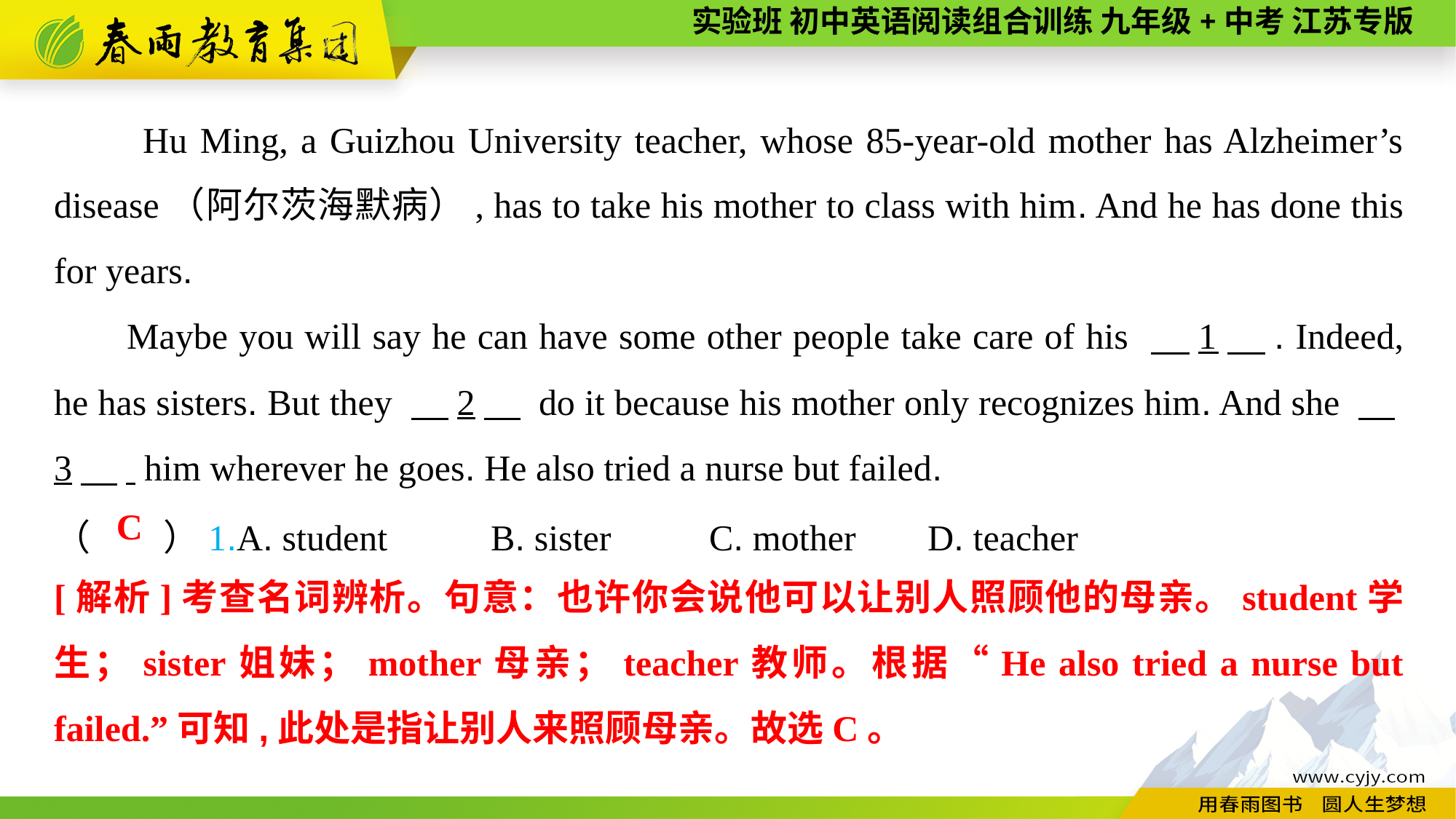

Hu Ming, a Guizhou University teacher, whose 85-year-old mother has Alzheimer’s disease（阿尔茨海默病）, has to take his mother to class with him. And he has done this for years.
Maybe you will say he can have some other people take care of his 　1　. Indeed, he has sisters. But they 　2　 do it because his mother only recognizes him. And she 　3　. him wherever he goes. He also tried a nurse but failed.
（　　）1.A. student	B. sister	C. mother	D. teacher
C
[解析]考查名词辨析。句意：也许你会说他可以让别人照顾他的母亲。student学生；sister姐妹；mother母亲；teacher教师。根据“He also tried a nurse but failed.”可知,此处是指让别人来照顾母亲。故选C。